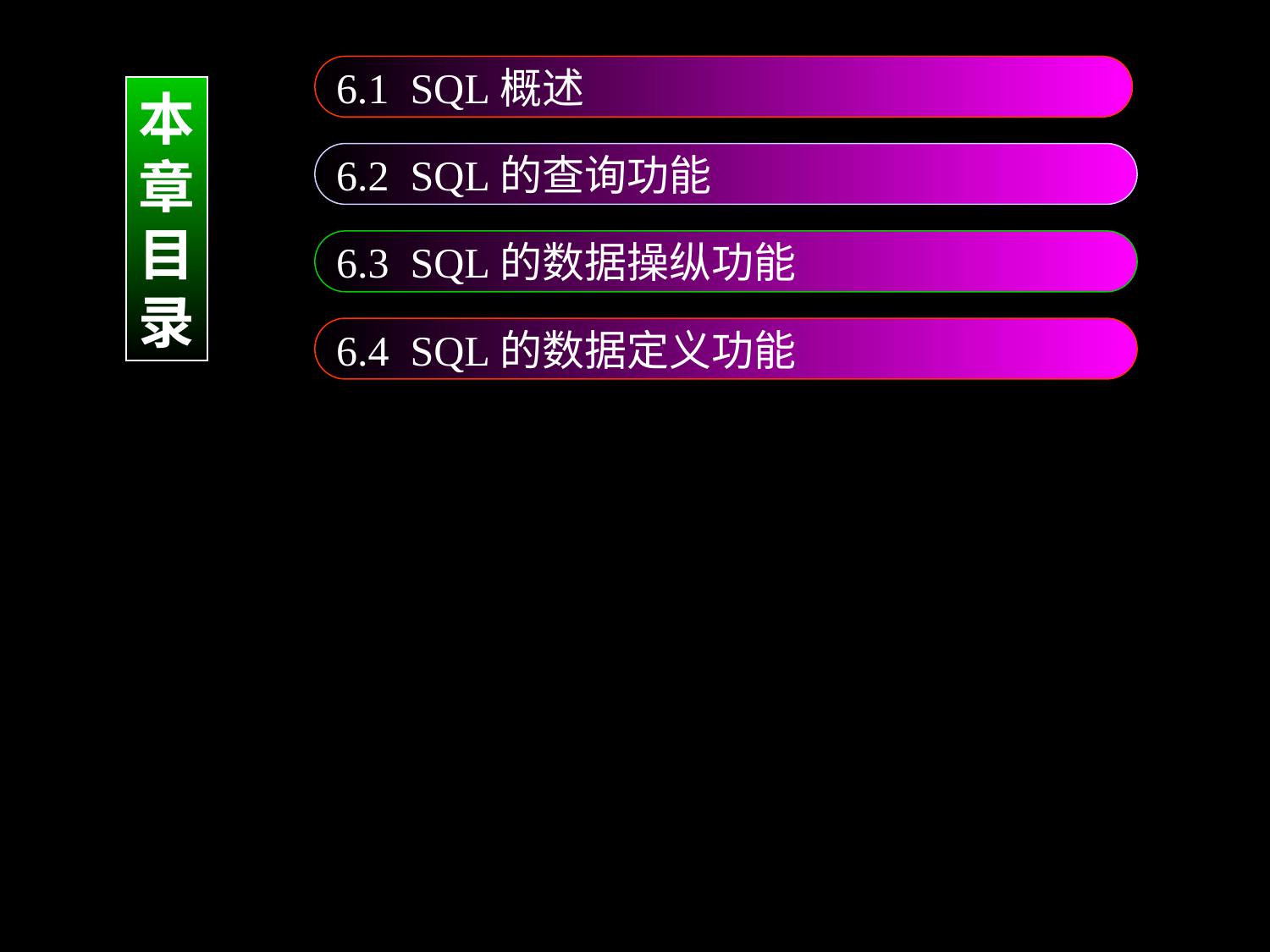

6.1  SQL概述
本
章
目
录
6.2  SQL的查询功能
6.3  SQL的数据操纵功能
6.4  SQL的数据定义功能